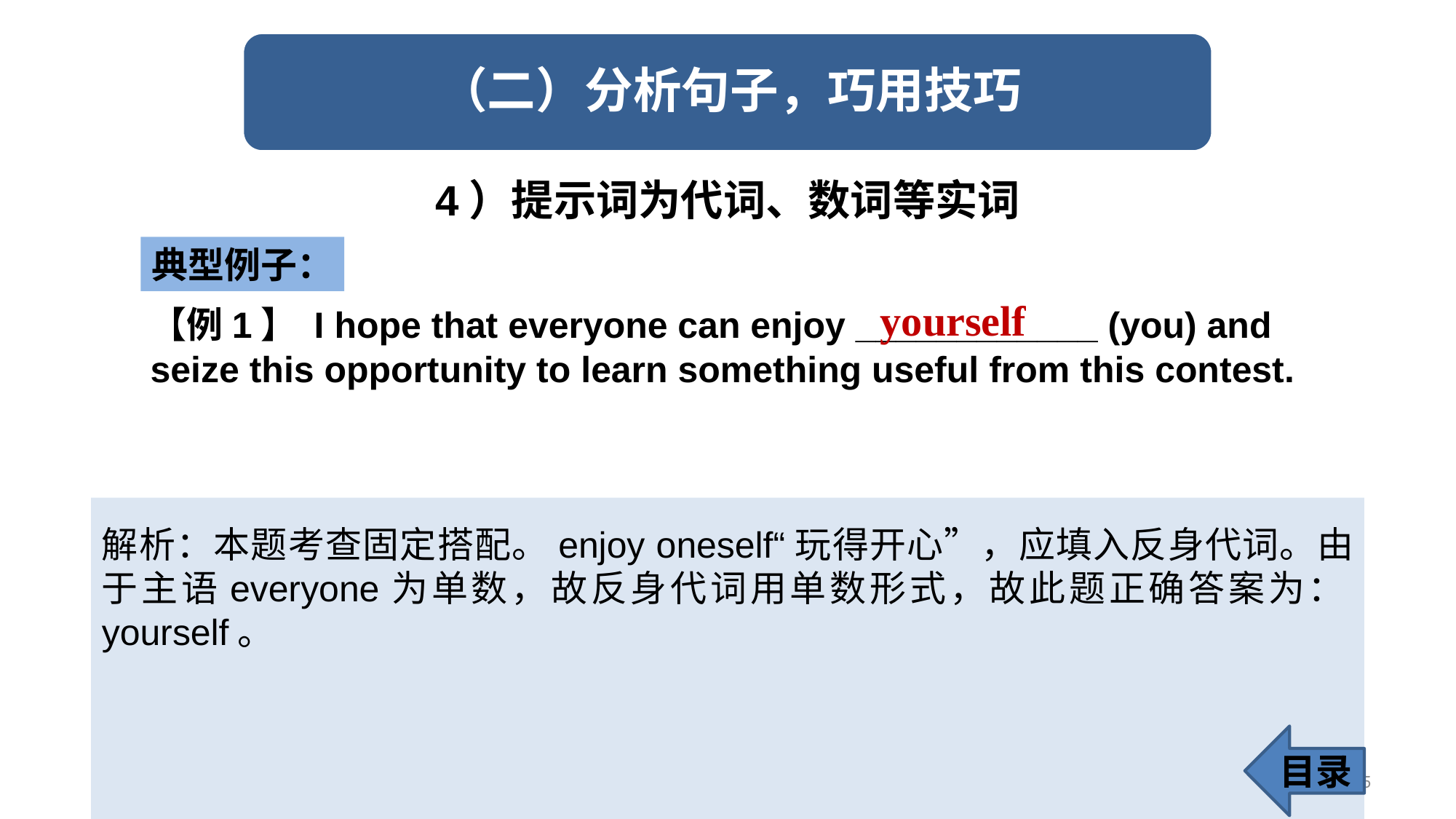

（二）分析句子，巧用技巧
4）提示词为代词、数词等实词
典型例子：
yourself
【例1】 I hope that everyone can enjoy ____________ (you) and seize this opportunity to learn something useful from this contest.

解析：本题考查固定搭配。enjoy oneself“玩得开心”，应填入反身代词。由于主语everyone为单数，故反身代词用单数形式，故此题正确答案为：yourself。
目录
45